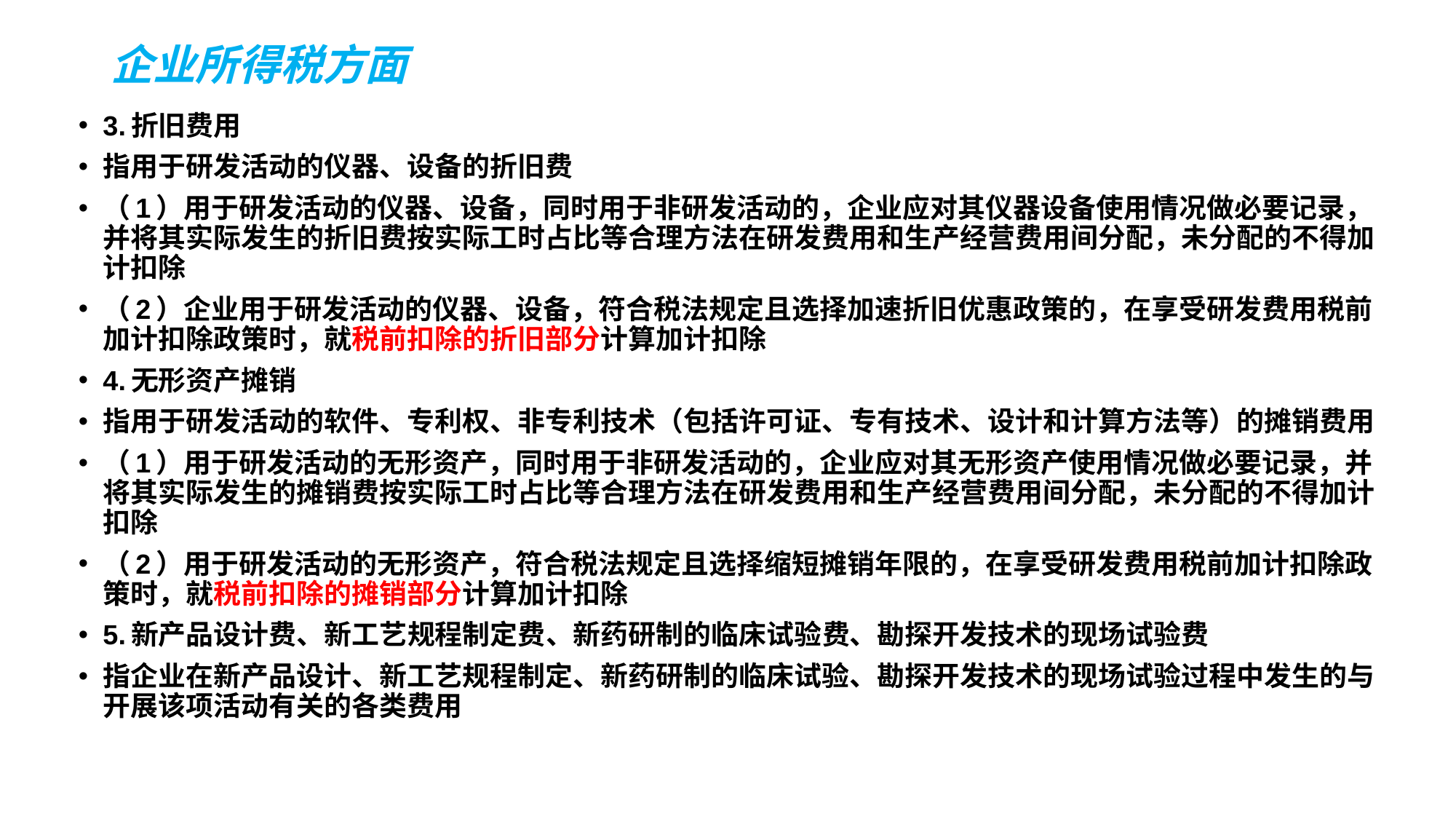

# 企业所得税方面
3.折旧费用
指用于研发活动的仪器、设备的折旧费
（1）用于研发活动的仪器、设备，同时用于非研发活动的，企业应对其仪器设备使用情况做必要记录，并将其实际发生的折旧费按实际工时占比等合理方法在研发费用和生产经营费用间分配，未分配的不得加计扣除
（2）企业用于研发活动的仪器、设备，符合税法规定且选择加速折旧优惠政策的，在享受研发费用税前加计扣除政策时，就税前扣除的折旧部分计算加计扣除
4.无形资产摊销
指用于研发活动的软件、专利权、非专利技术（包括许可证、专有技术、设计和计算方法等）的摊销费用
（1）用于研发活动的无形资产，同时用于非研发活动的，企业应对其无形资产使用情况做必要记录，并将其实际发生的摊销费按实际工时占比等合理方法在研发费用和生产经营费用间分配，未分配的不得加计扣除
（2）用于研发活动的无形资产，符合税法规定且选择缩短摊销年限的，在享受研发费用税前加计扣除政策时，就税前扣除的摊销部分计算加计扣除
5.新产品设计费、新工艺规程制定费、新药研制的临床试验费、勘探开发技术的现场试验费
指企业在新产品设计、新工艺规程制定、新药研制的临床试验、勘探开发技术的现场试验过程中发生的与开展该项活动有关的各类费用